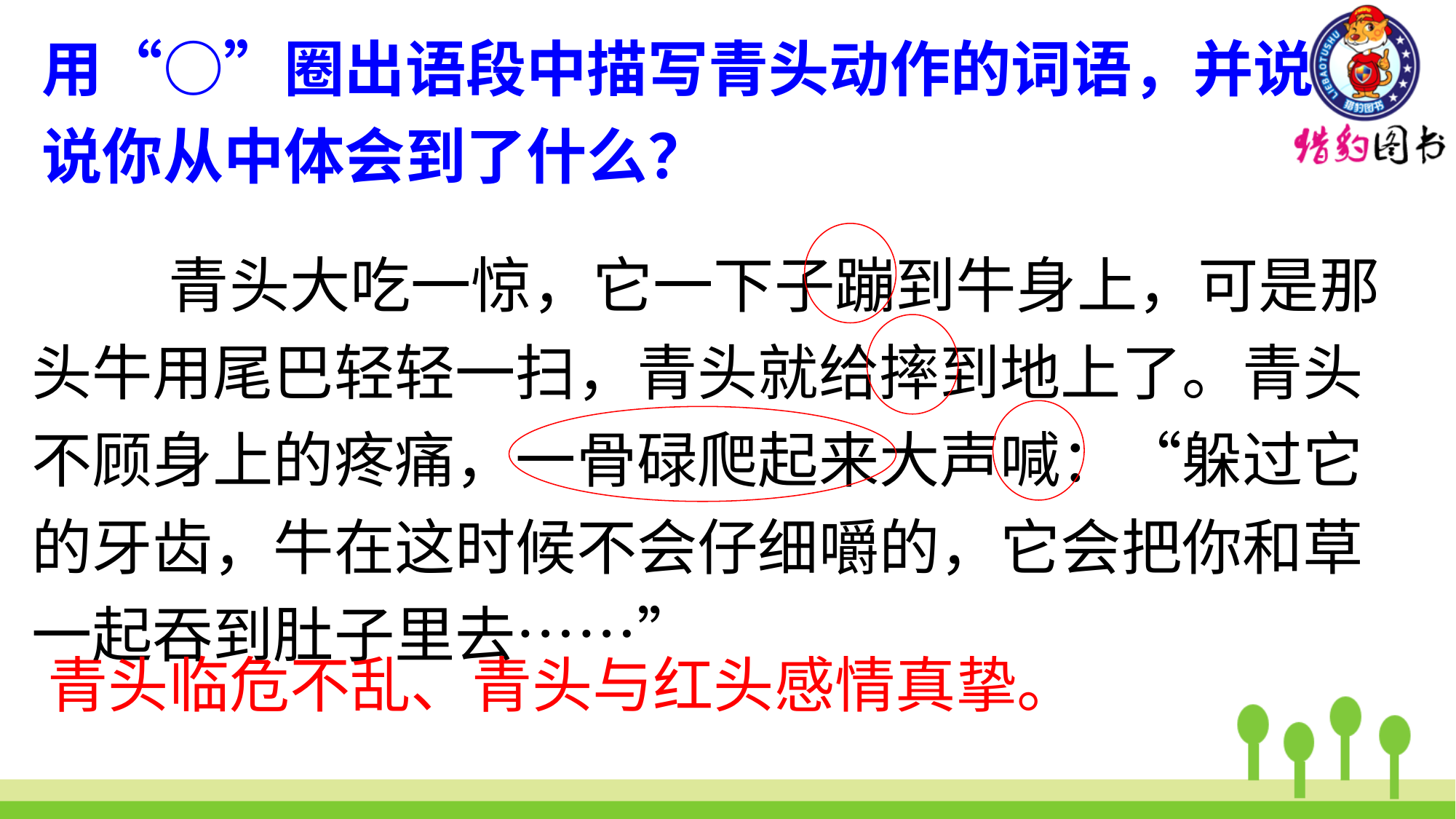

用“○”圈出语段中描写青头动作的词语，并说说你从中体会到了什么？

         青头大吃一惊，它一下子蹦到牛身上，可是那头牛用尾巴轻轻一扫，青头就给摔到地上了。青头不顾身上的疼痛，一骨碌爬起来大声喊：“躲过它的牙齿，牛在这时候不会仔细嚼的，它会把你和草一起吞到肚子里去……”

青头临危不乱、青头与红头感情真挚。